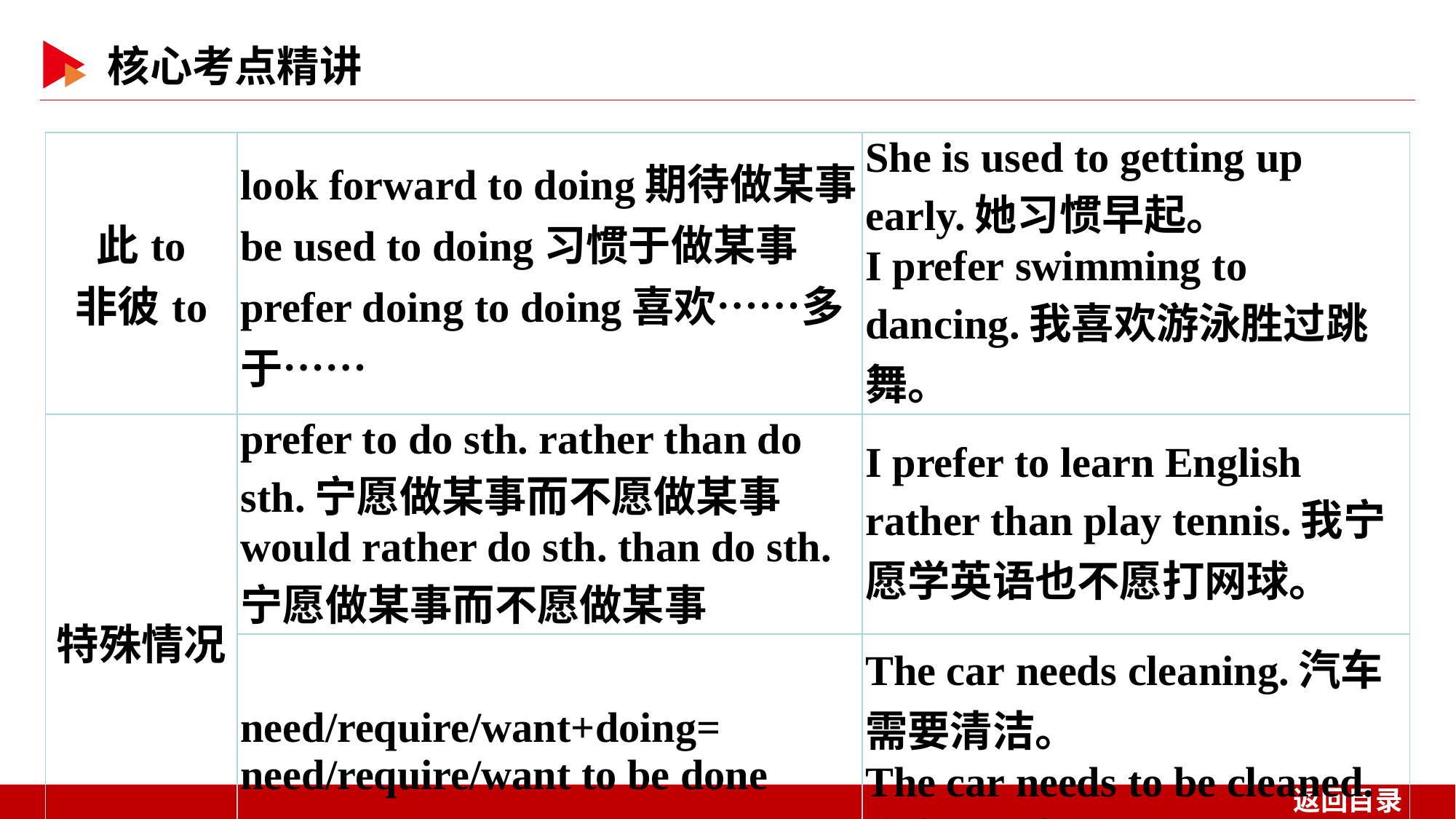

| 此to 非彼to | look forward to doing期待做某事 be used to doing习惯于做某事 prefer doing to doing喜欢……多于…… | She is used to getting up early.她习惯早起。 I prefer swimming to dancing.我喜欢游泳胜过跳舞。 |
| --- | --- | --- |
| 特殊情况 | prefer to do sth. rather than do sth.宁愿做某事而不愿做某事 would rather do sth. than do sth.宁愿做某事而不愿做某事 | I prefer to learn English rather than play tennis.我宁愿学英语也不愿打网球。 |
|  | need/require/want+doing= need/require/want to be done | The car needs cleaning.汽车需要清洁。 The car needs to be cleaned.汽车需要打扫干净。 |